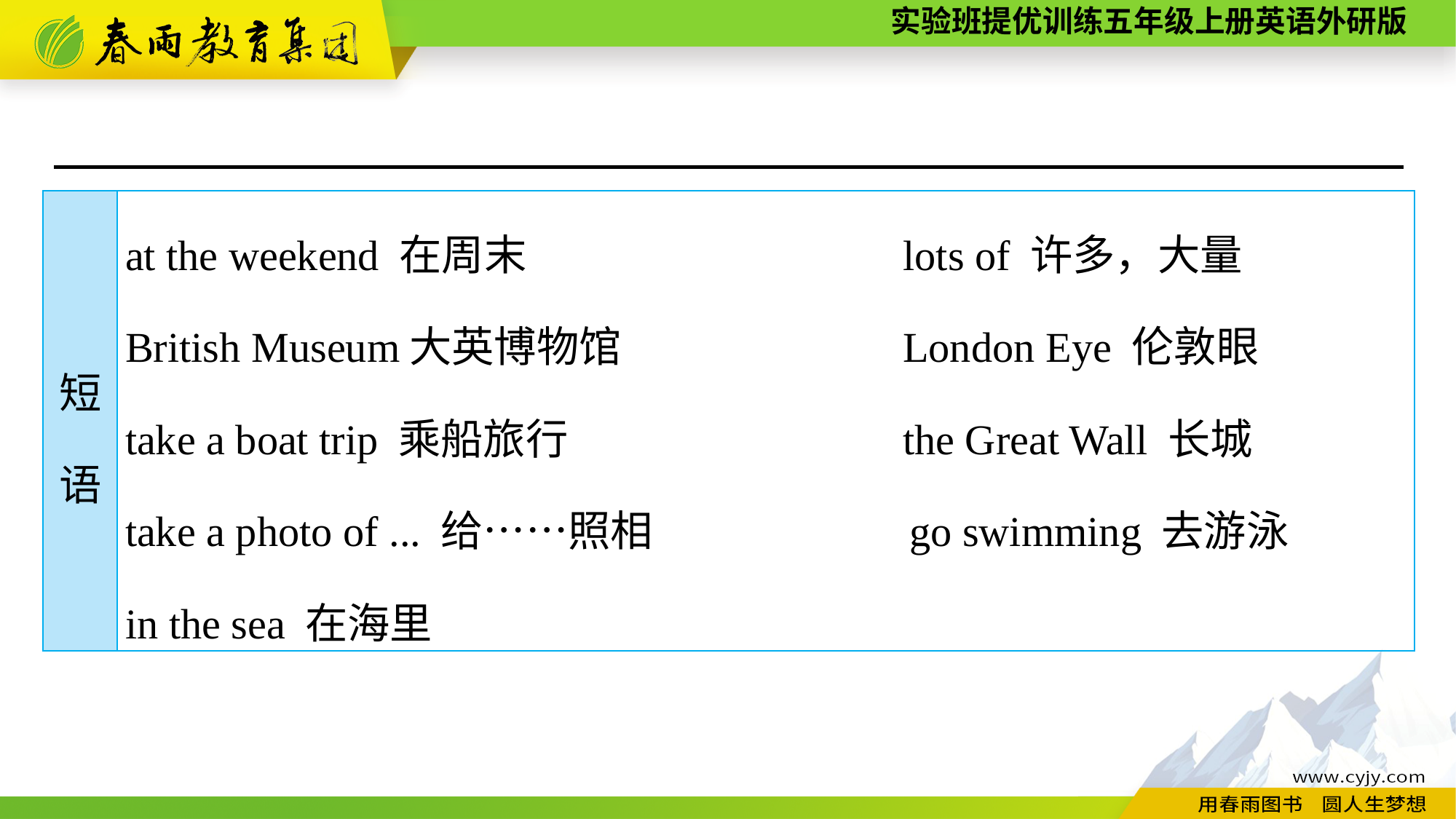

| 短 语 | at the weekend 在周末　　 lots of 许多，大量　　 British Museum大英博物馆 London Eye 伦敦眼 take a boat trip 乘船旅行 the Great Wall 长城 take a photo of ... 给……照相 go swimming 去游泳 in the sea 在海里 |
| --- | --- |